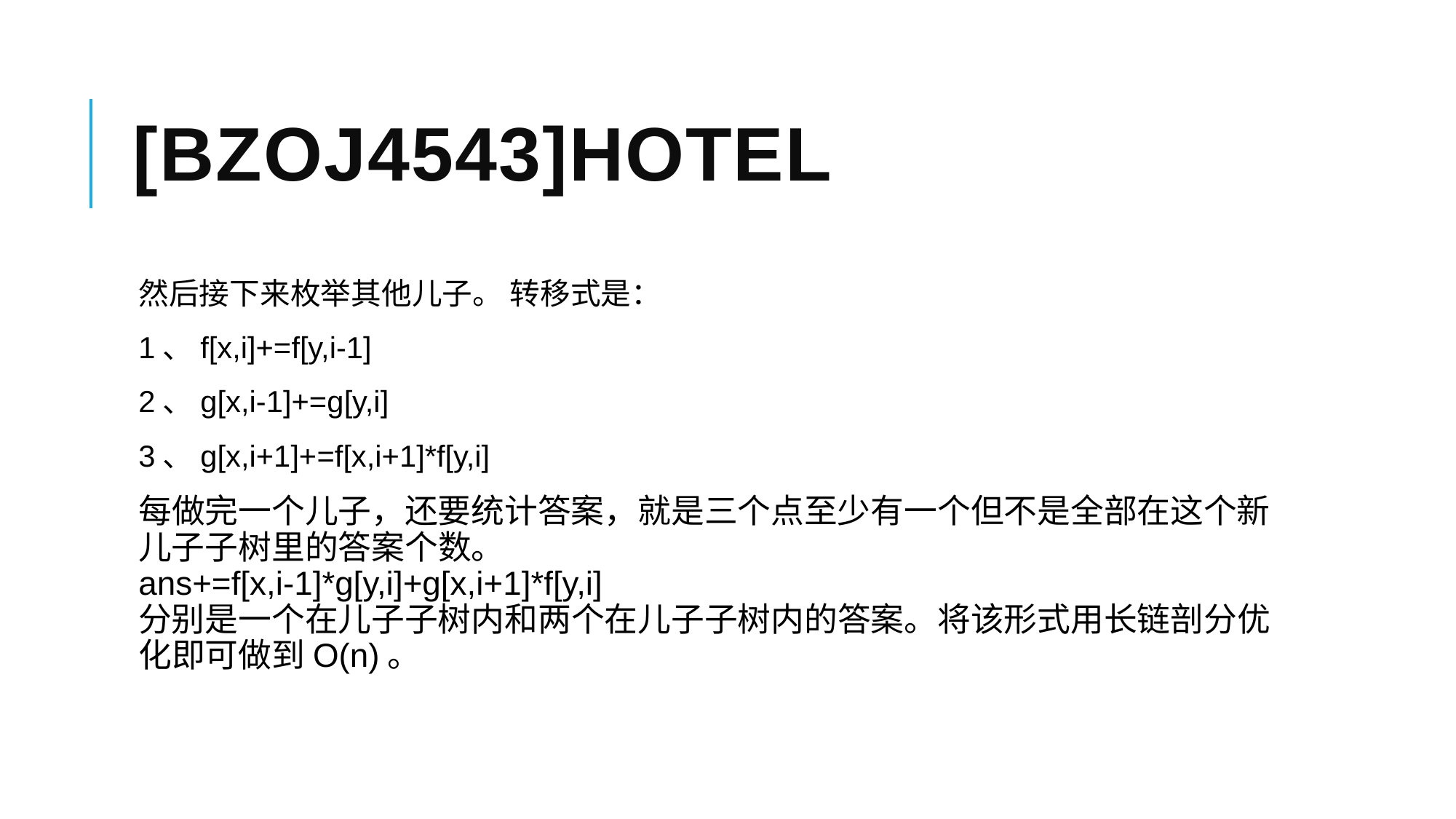

# [bzoj4543]Hotel
然后接下来枚举其他儿子。 转移式是：
1、f[x,i]+=f[y,i-1]
2、g[x,i-1]+=g[y,i]
3、g[x,i+1]+=f[x,i+1]*f[y,i]
每做完一个儿子，还要统计答案，就是三个点至少有一个但不是全部在这个新儿子子树里的答案个数。 
ans+=f[x,i-1]*g[y,i]+g[x,i+1]*f[y,i] 
分别是一个在儿子子树内和两个在儿子子树内的答案。将该形式用长链剖分优化即可做到O(n)。